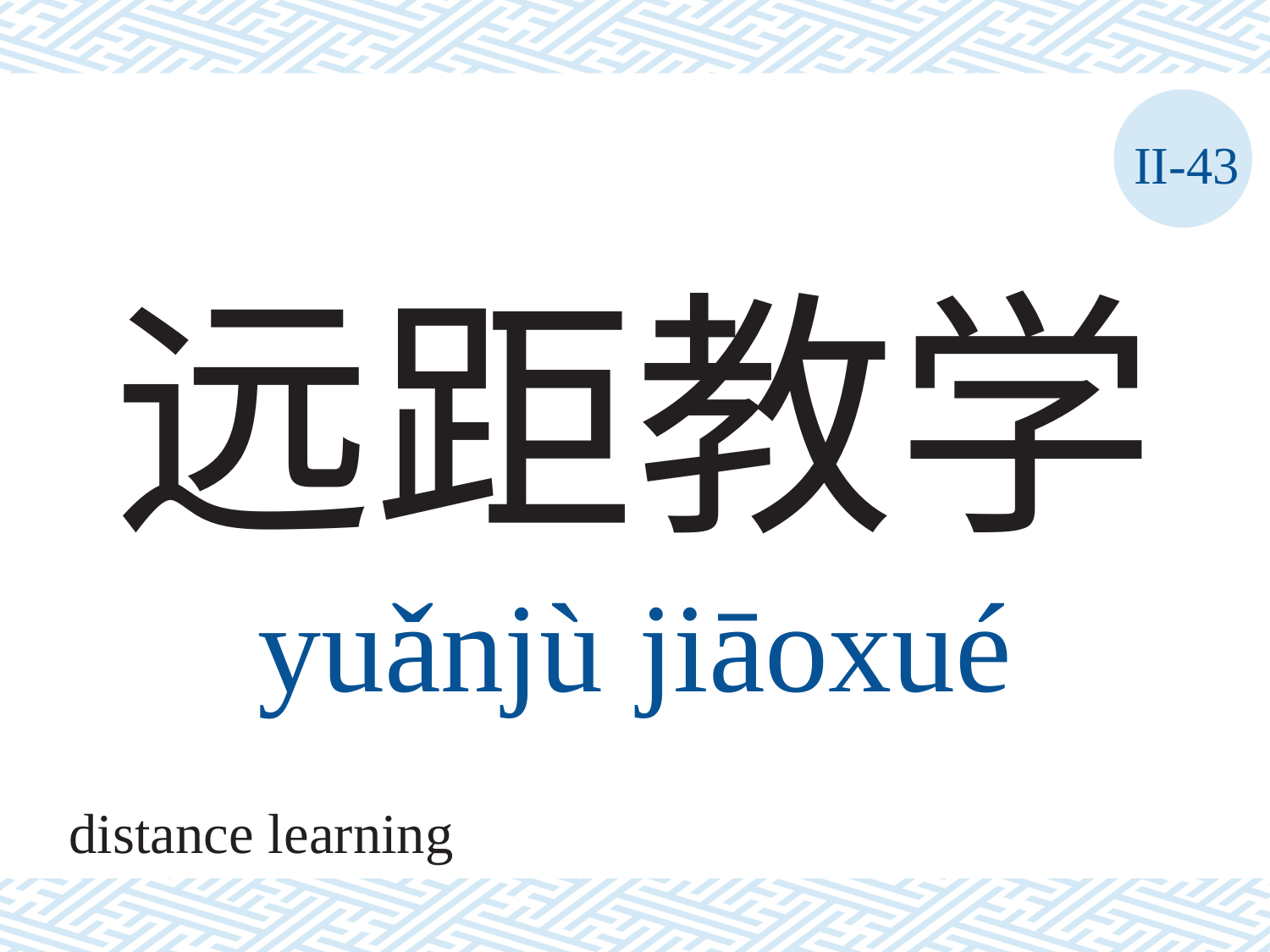

II-43
# 远距教学 yuǎnjù	jiāoxué
distance learning